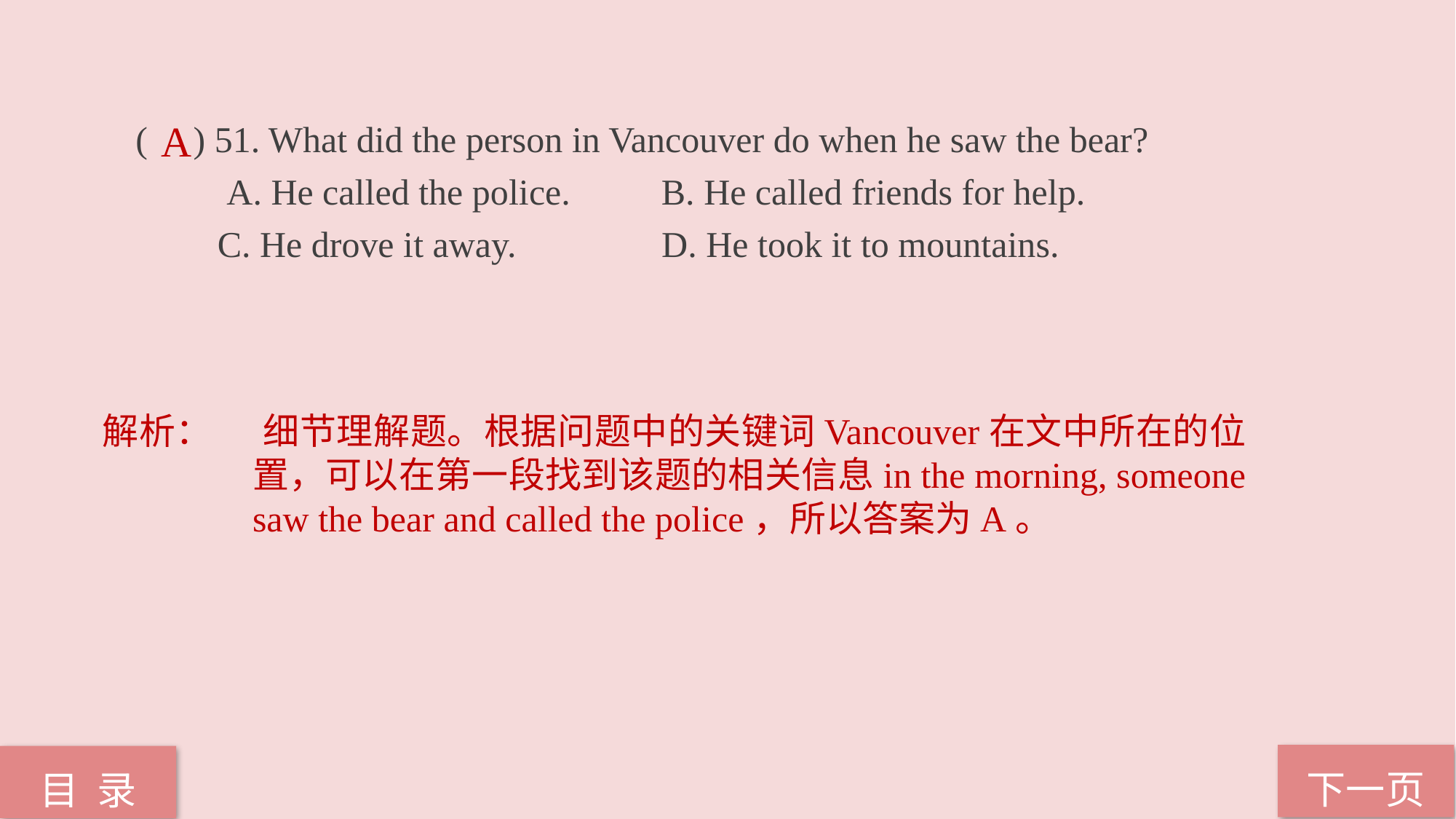

(     ) 51. What did the person in Vancouver do when he saw the bear?
          A. He called the police.          B. He called friends for help.
         C. He drove it away.                D. He took it to mountains.
A
解析：	 细节理解题。根据问题中的关键词Vancouver在文中所在的位置，可以在第一段找到该题的相关信息in the morning, someone saw the bear and called the police，所以答案为A。